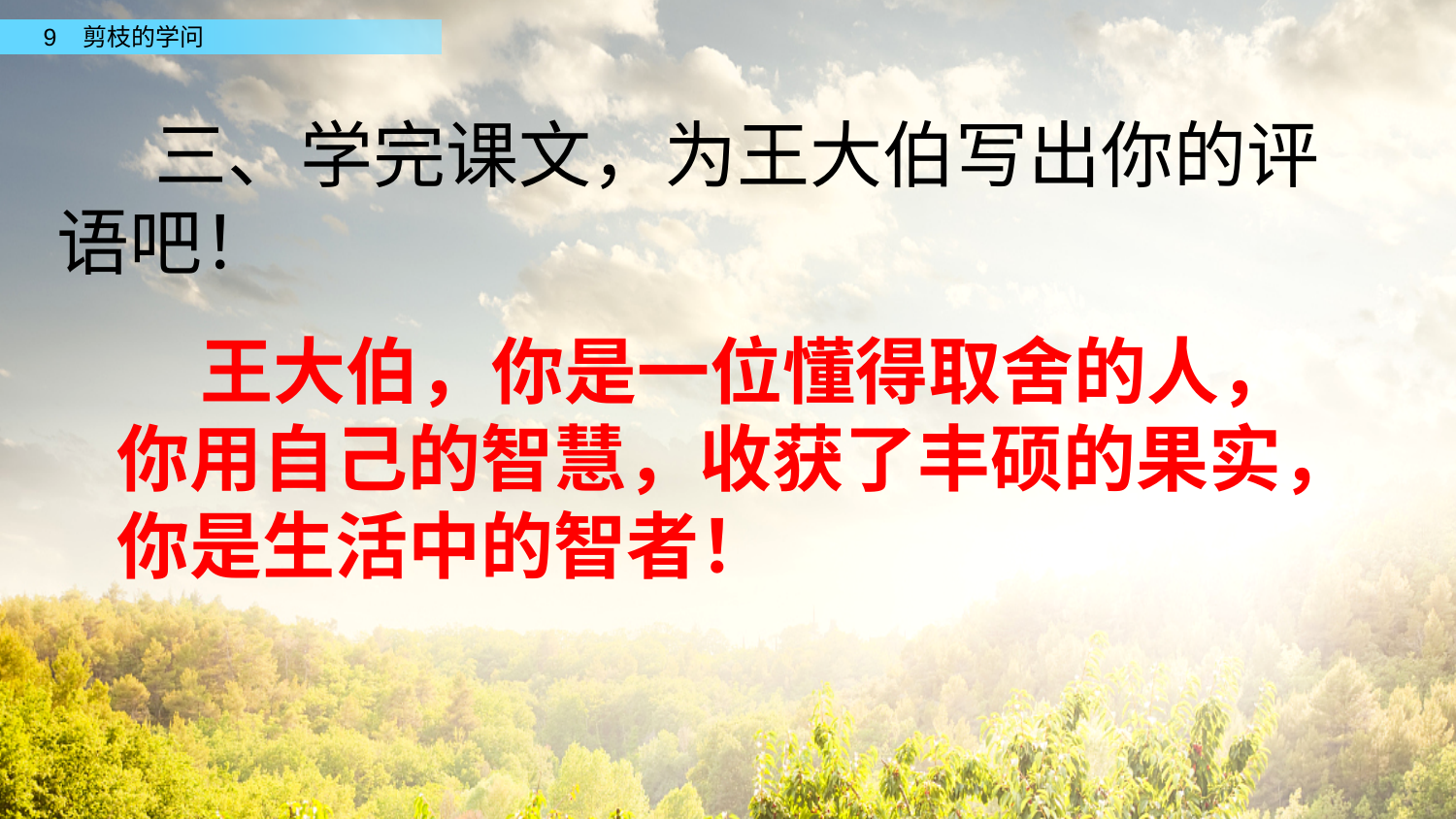

三、学完课文，为王大伯写出你的评语吧！
    王大伯，你是一位懂得取舍的人，你用自己的智慧，收获了丰硕的果实，你是生活中的智者！